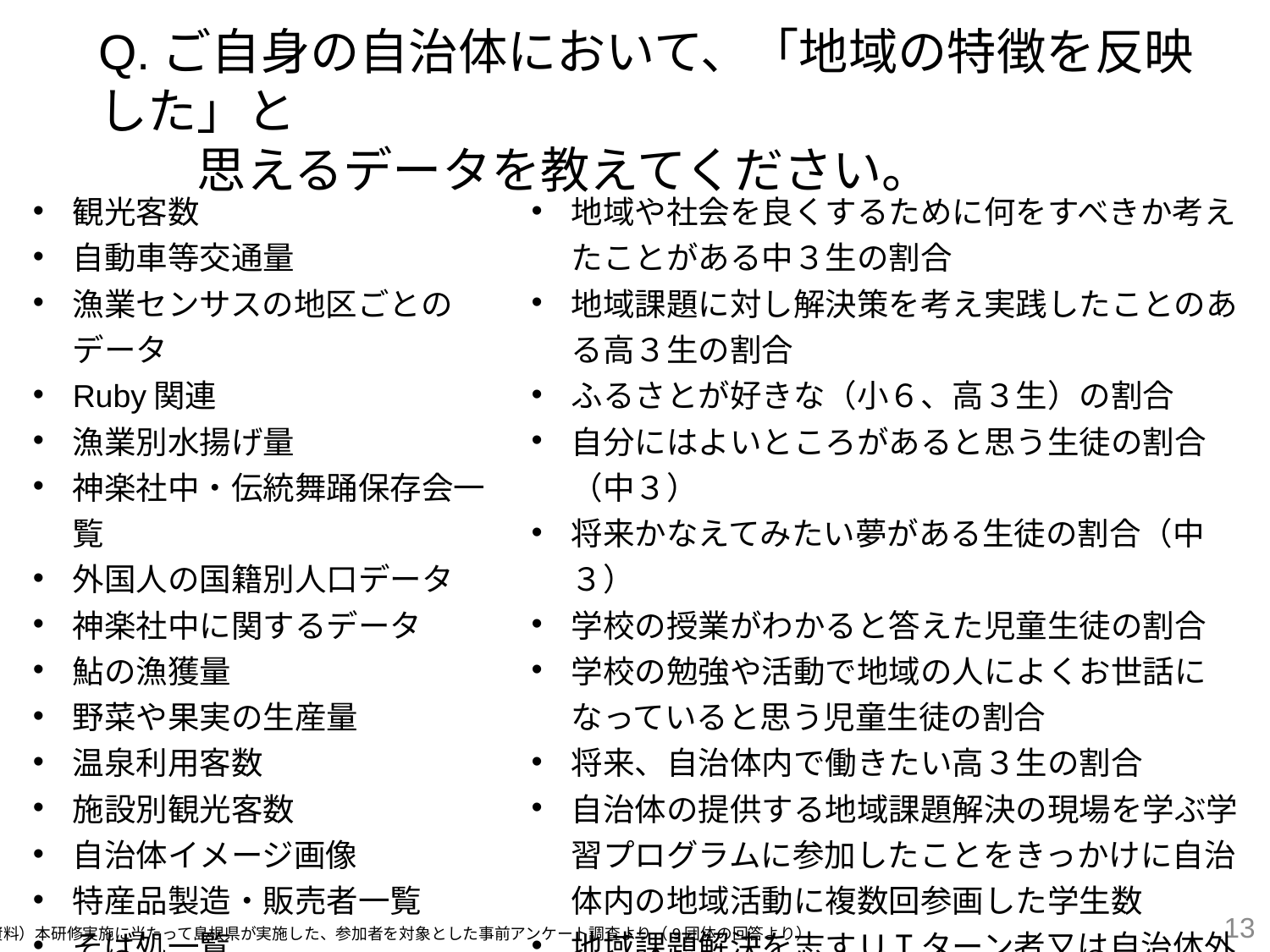

Q.ご自身の自治体において、「地域の特徴を反映した」と
　　思えるデータを教えてください。
| 観光客数 自動車等交通量 漁業センサスの地区ごとのデータ Ruby関連 漁業別水揚げ量 神楽社中・伝統舞踊保存会一覧 外国人の国籍別人口データ 神楽社中に関するデータ 鮎の漁獲量 野菜や果実の生産量 温泉利用客数 施設別観光客数 自治体イメージ画像 特産品製造・販売者一覧 そば処一覧 たたら関連遺跡一覧 熊出没エリア 猪捕獲数 | 地域や社会を良くするために何をすべきか考えたことがある中３生の割合 地域課題に対し解決策を考え実践したことのある高３生の割合 ふるさとが好きな（小６、高３生）の割合 自分にはよいところがあると思う生徒の割合（中３） 将来かなえてみたい夢がある生徒の割合（中３） 学校の授業がわかると答えた児童生徒の割合 学校の勉強や活動で地域の人によくお世話になっていると思う児童生徒の割合 将来、自治体内で働きたい高３生の割合 自治体の提供する地域課題解決の現場を学ぶ学習プログラムに参加したことをきっかけに自治体内の地域活動に複数回参画した学生数 地域課題解決を志すＵＩターン者又は自治体外在住者の人数 |
| --- | --- |
13
（資料）本研修実施に当たって島根県が実施した、参加者を対象とした事前アンケート調査より（9団体の回答より）